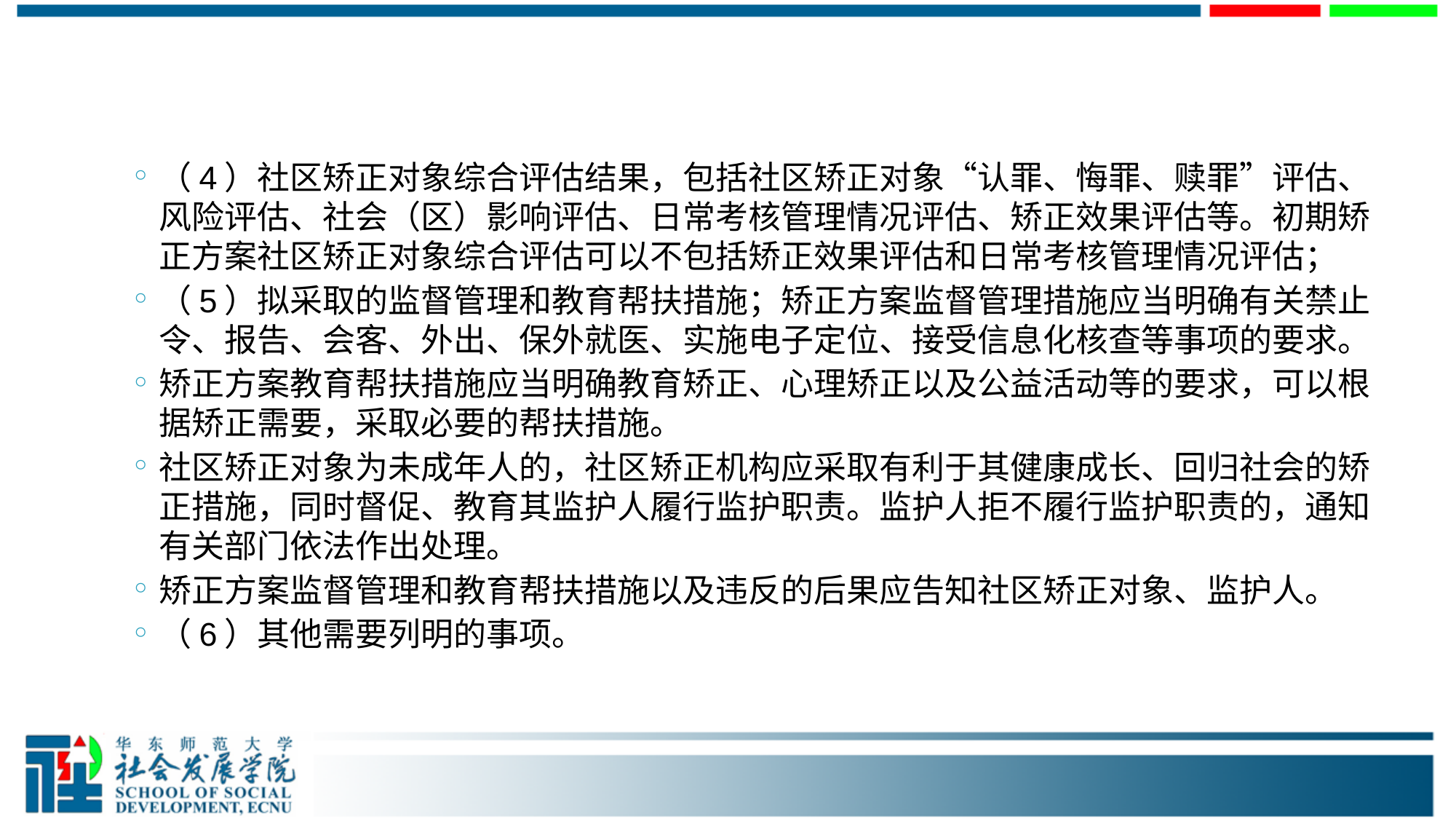

#
（4）社区矫正对象综合评估结果，包括社区矫正对象“认罪、悔罪、赎罪”评估、风险评估、社会（区）影响评估、日常考核管理情况评估、矫正效果评估等。初期矫正方案社区矫正对象综合评估可以不包括矫正效果评估和日常考核管理情况评估；
（5）拟采取的监督管理和教育帮扶措施；矫正方案监督管理措施应当明确有关禁止令、报告、会客、外出、保外就医、实施电子定位、接受信息化核查等事项的要求。
矫正方案教育帮扶措施应当明确教育矫正、心理矫正以及公益活动等的要求，可以根据矫正需要，采取必要的帮扶措施。
社区矫正对象为未成年人的，社区矫正机构应采取有利于其健康成长、回归社会的矫正措施，同时督促、教育其监护人履行监护职责。监护人拒不履行监护职责的，通知有关部门依法作出处理。
矫正方案监督管理和教育帮扶措施以及违反的后果应告知社区矫正对象、监护人。
（6）其他需要列明的事项。